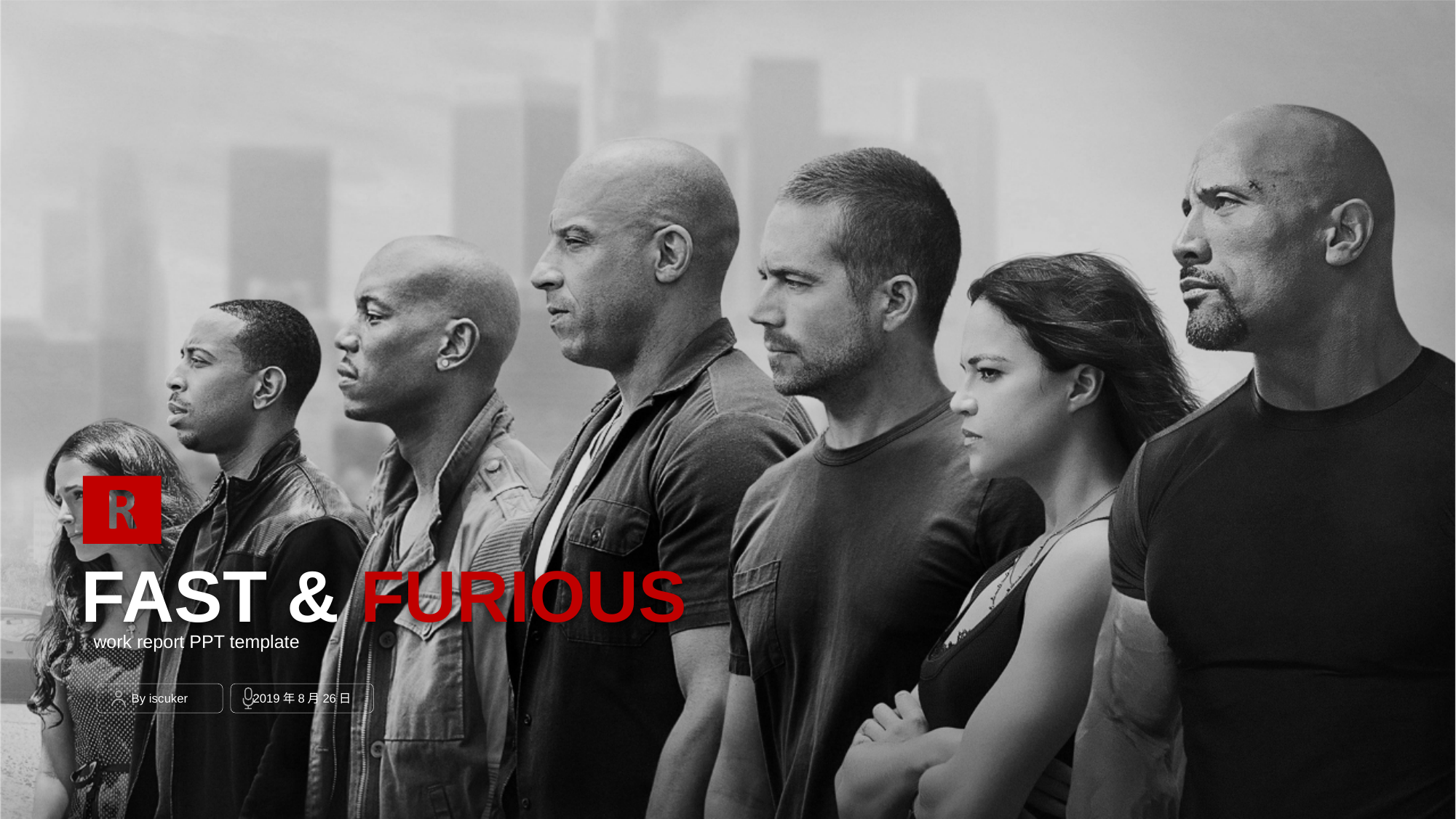

FAST & FURIOUS
work report PPT template
By iscuker
2019年8月26日